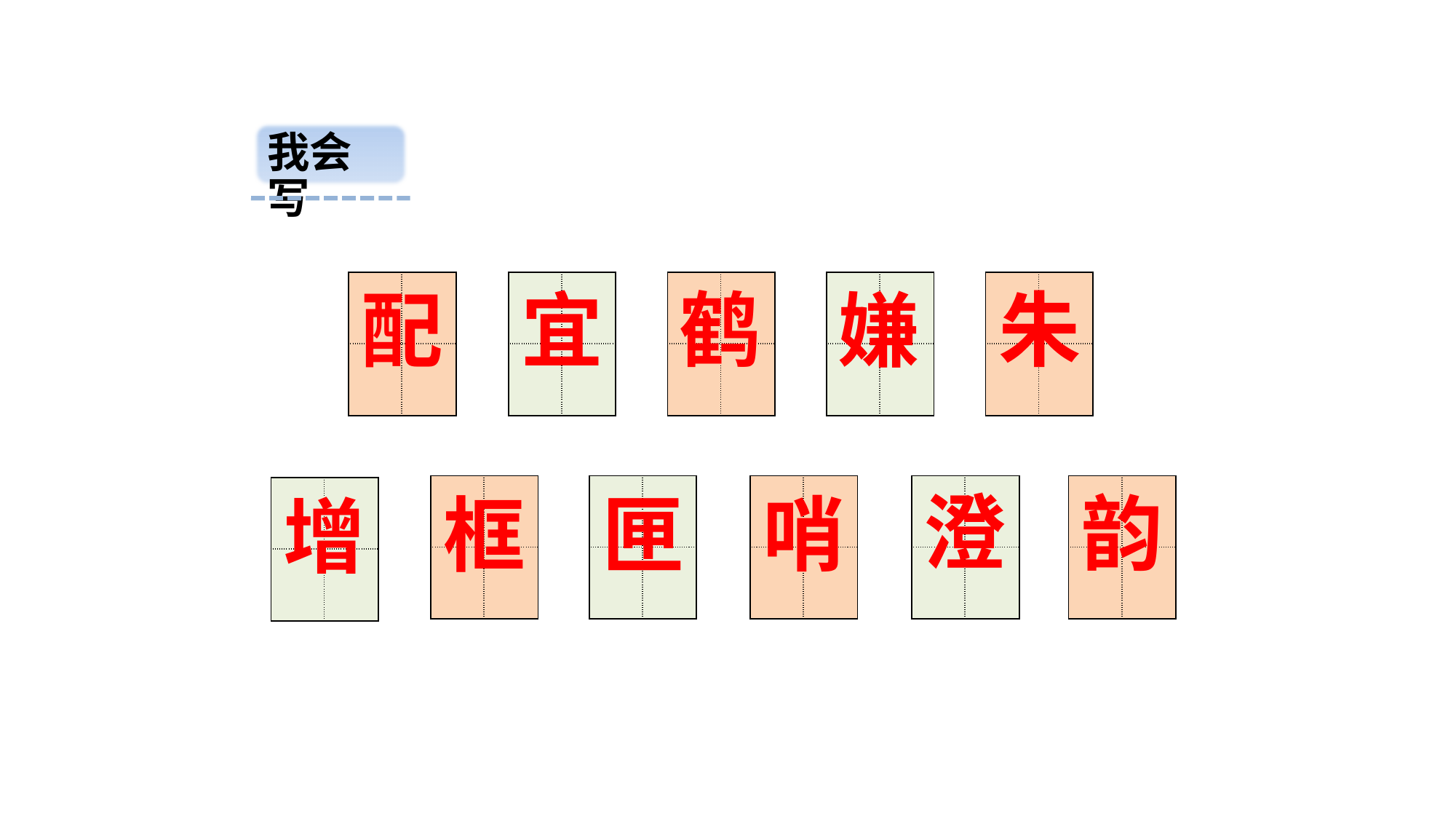

我会写

鹤
|  |  |
| --- | --- |
|  |  |
|  |  |
| --- | --- |
|  |  |
|  |  |
| --- | --- |
|  |  |
|  |  |
| --- | --- |
|  |  |
|  |  |
| --- | --- |
|  |  |
朱
配
宜
嫌
澄
|  |  |
| --- | --- |
|  |  |
|  |  |
| --- | --- |
|  |  |
|  |  |
| --- | --- |
|  |  |
|  |  |
| --- | --- |
|  |  |
|  |  |
| --- | --- |
|  |  |
韵
哨
|  |  |
| --- | --- |
|  |  |
框
匣
增